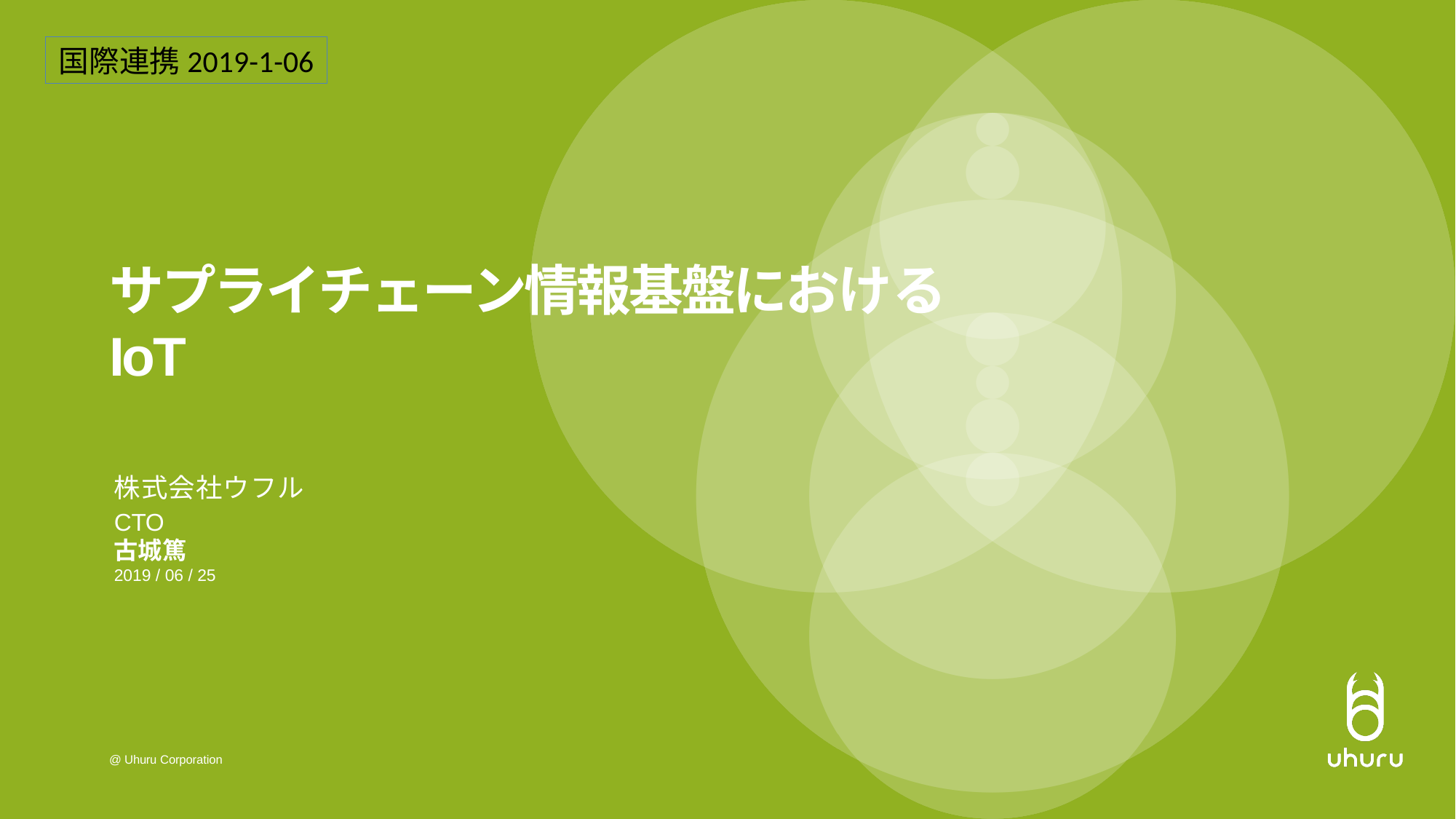

国際連携2019-1-06
# サプライチェーン情報基盤におけるIoT
株式会社ウフル
CTO
古城篤
2019 / 06 / 25

@ Uhuru Corporation